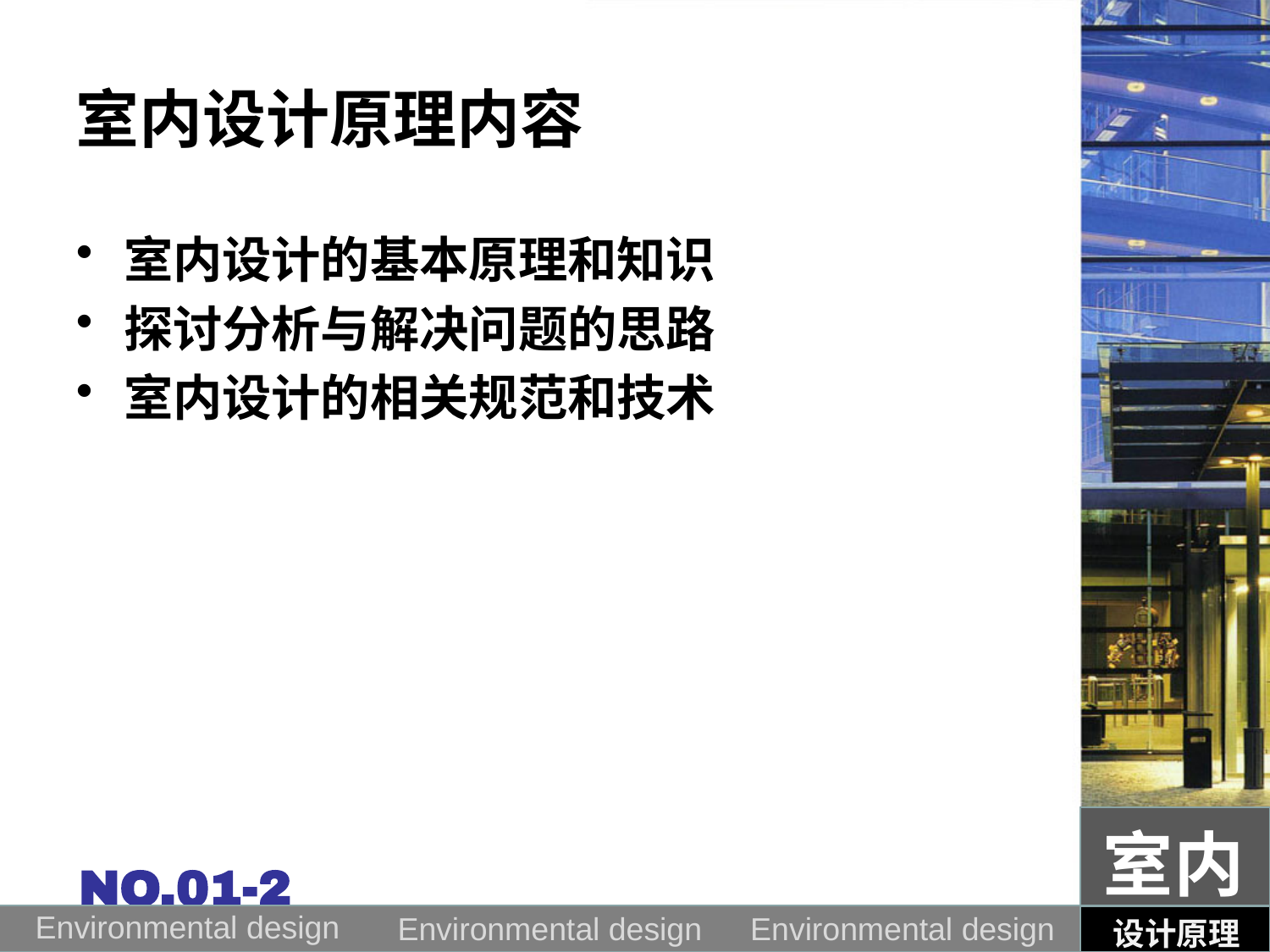

# 室内设计原理内容
室内设计的基本原理和知识
探讨分析与解决问题的思路
室内设计的相关规范和技术
室内

NO.01-2
设计原理
Environmental design
Environmental design
Environmental design